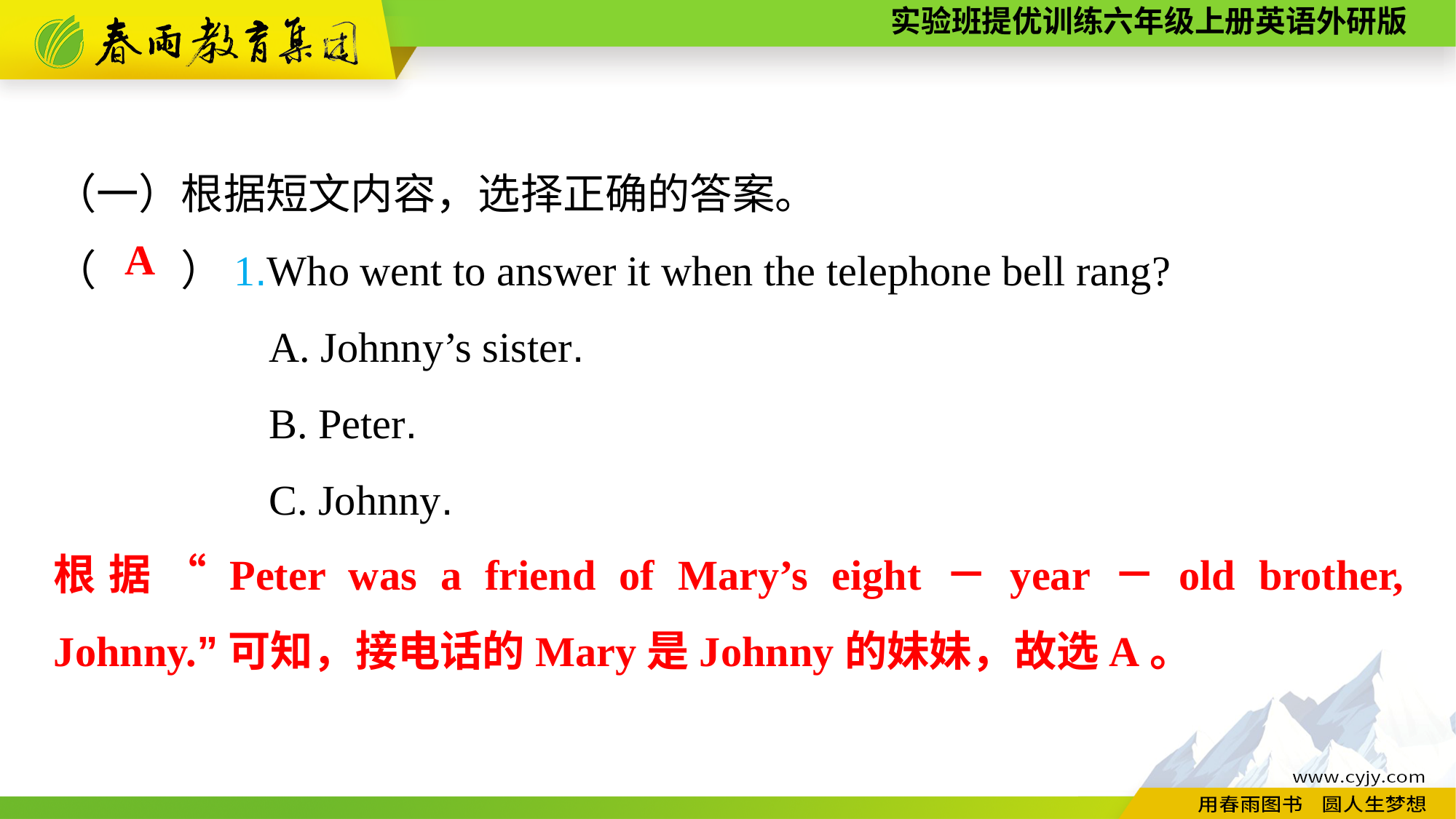

（一）根据短文内容，选择正确的答案。
（　　）1.Who went to answer it when the telephone bell rang?
A. Johnny’s sister.
B. Peter.
C. Johnny.
A
根据“Peter was a friend of Mary’s eight－year－old brother, Johnny.”可知，接电话的Mary是Johnny的妹妹，故选A。